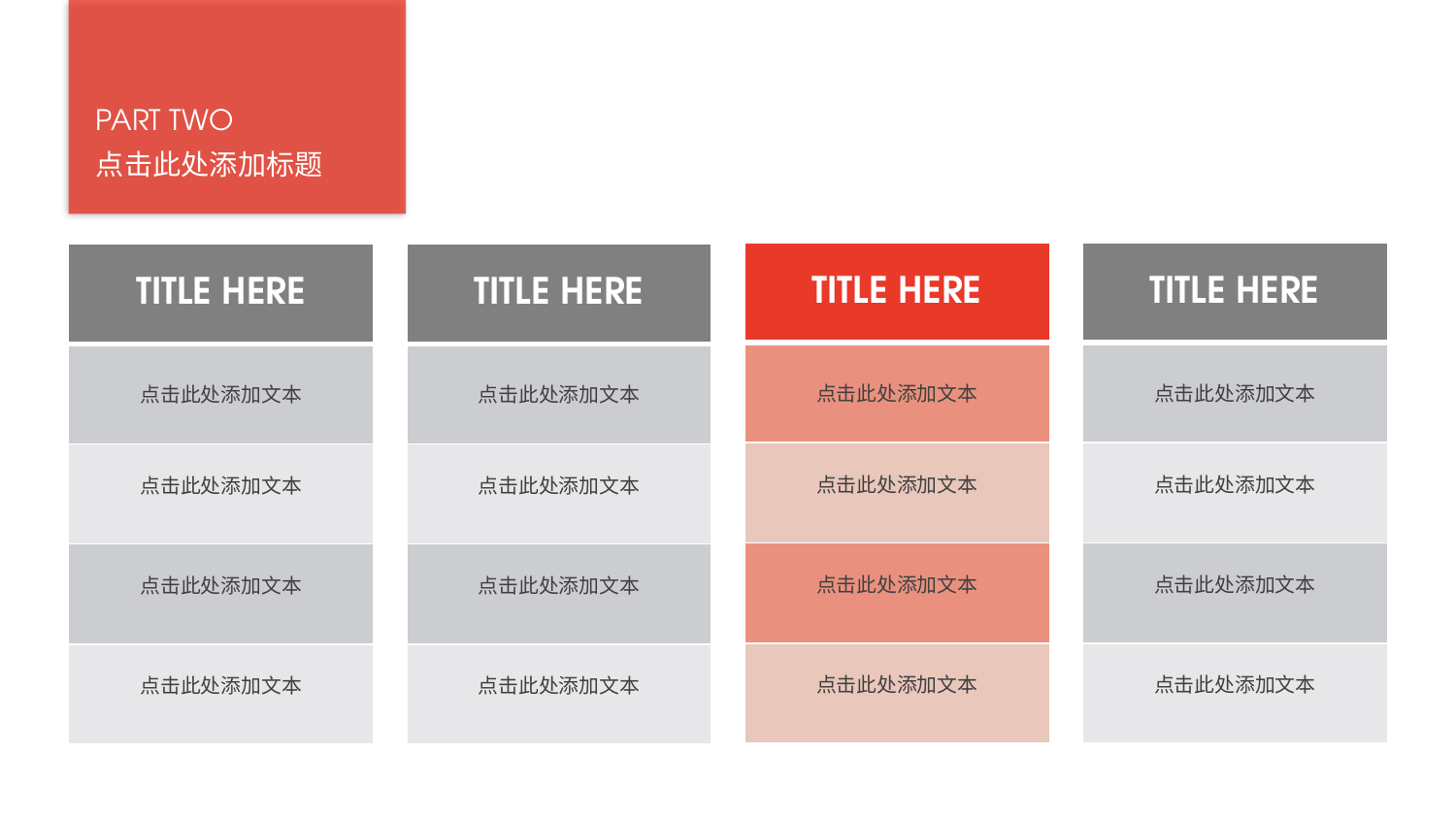

PART TWO
点击此处添加标题
| TITLE HERE |
| --- |
| 点击此处添加文本 |
| 点击此处添加文本 |
| 点击此处添加文本 |
| 点击此处添加文本 |
| TITLE HERE |
| --- |
| 点击此处添加文本 |
| 点击此处添加文本 |
| 点击此处添加文本 |
| 点击此处添加文本 |
| TITLE HERE |
| --- |
| 点击此处添加文本 |
| 点击此处添加文本 |
| 点击此处添加文本 |
| 点击此处添加文本 |
| TITLE HERE |
| --- |
| 点击此处添加文本 |
| 点击此处添加文本 |
| 点击此处添加文本 |
| 点击此处添加文本 |